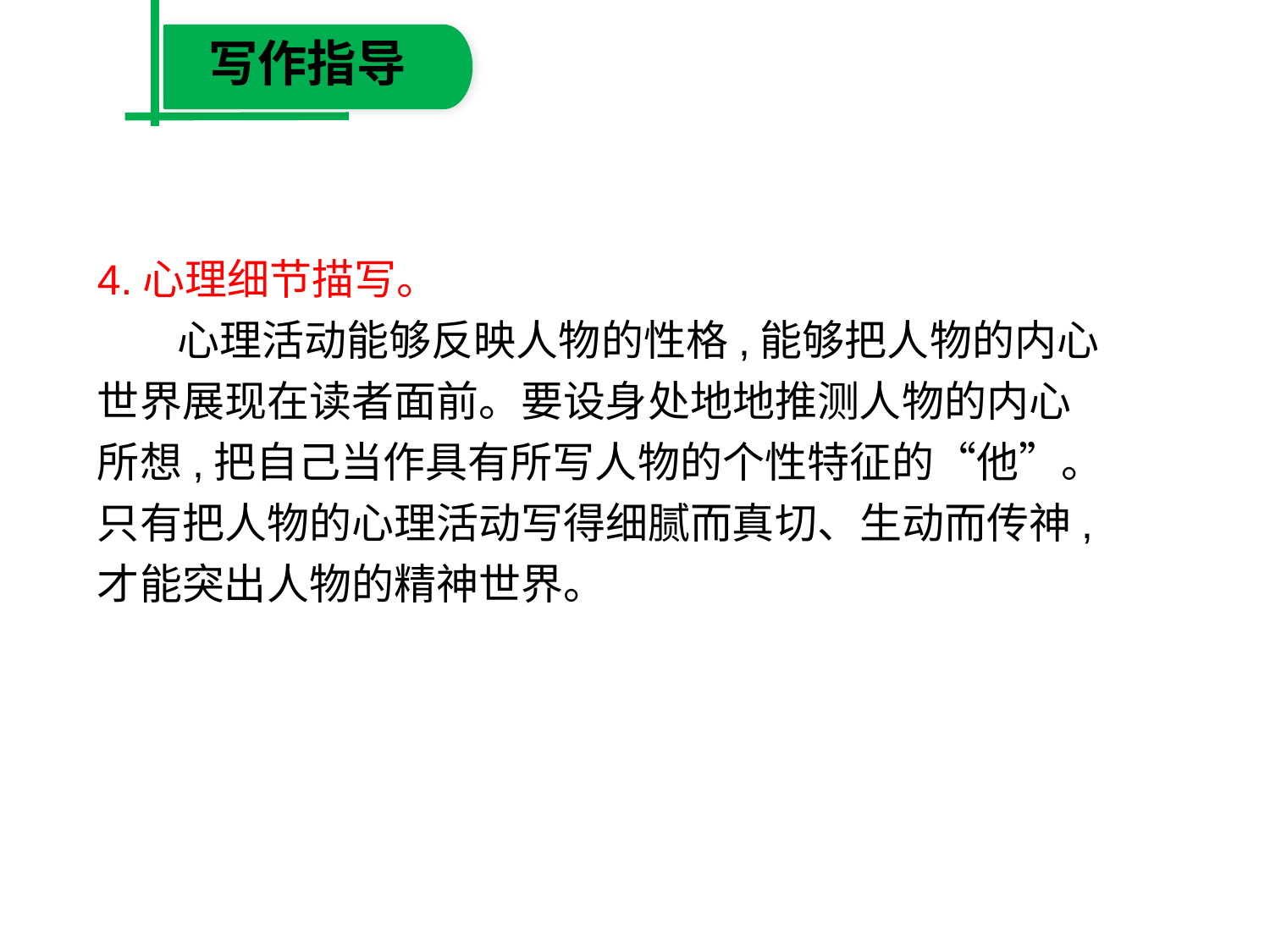

写作指导
4.心理细节描写。
　    心理活动能够反映人物的性格,能够把人物的内心世界展现在读者面前。要设身处地地推测人物的内心所想,把自己当作具有所写人物的个性特征的“他”。只有把人物的心理活动写得细腻而真切、生动而传神,才能突出人物的精神世界。